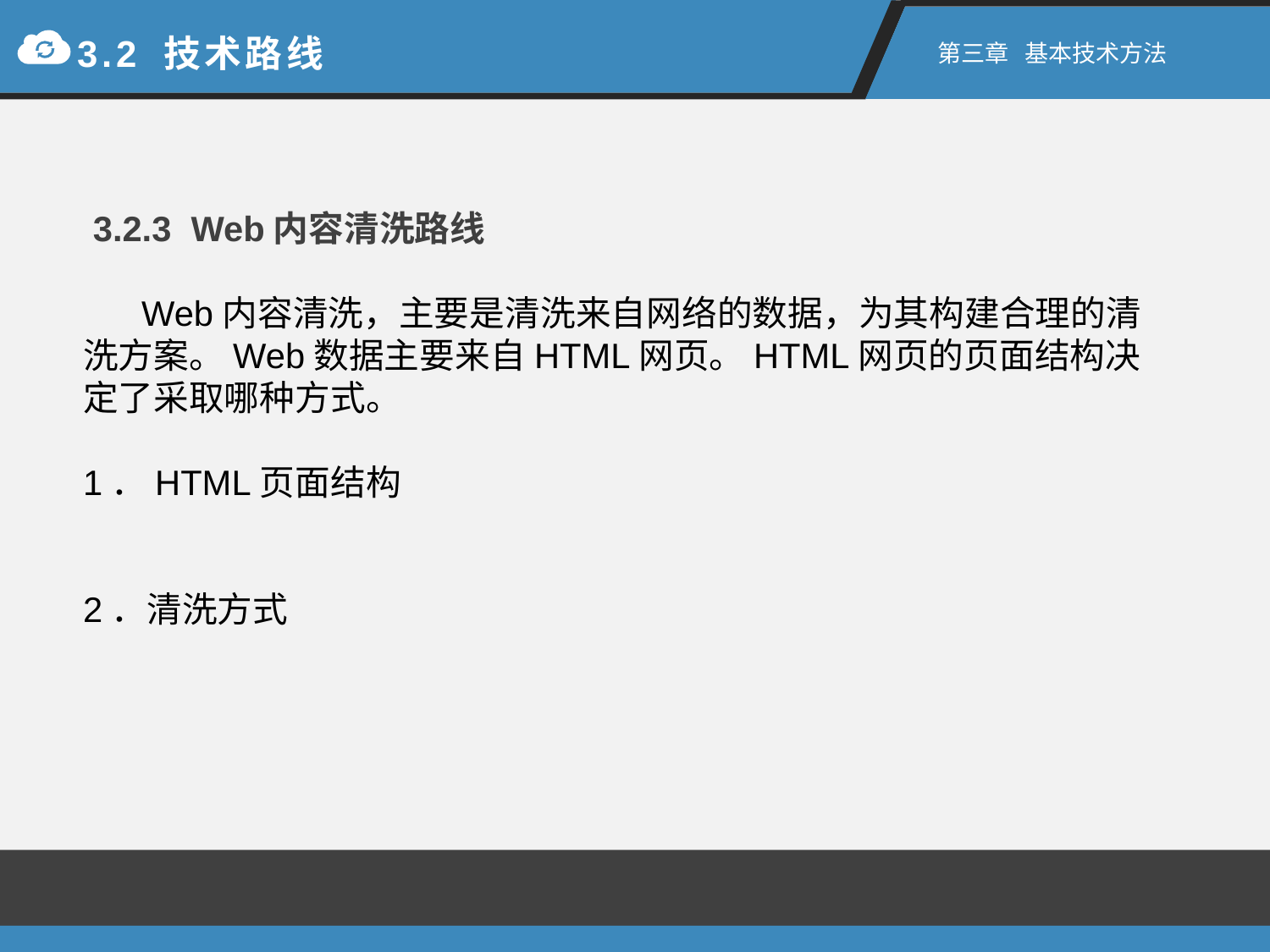

3.2 技术路线

第三章   基本技术方法

 3.2.3  Web内容清洗路线

      Web内容清洗，主要是清洗来自网络的数据，为其构建合理的清洗方案。Web数据主要来自HTML网页。HTML网页的页面结构决定了采取哪种方式。

1．HTML页面结构

2．清洗方式